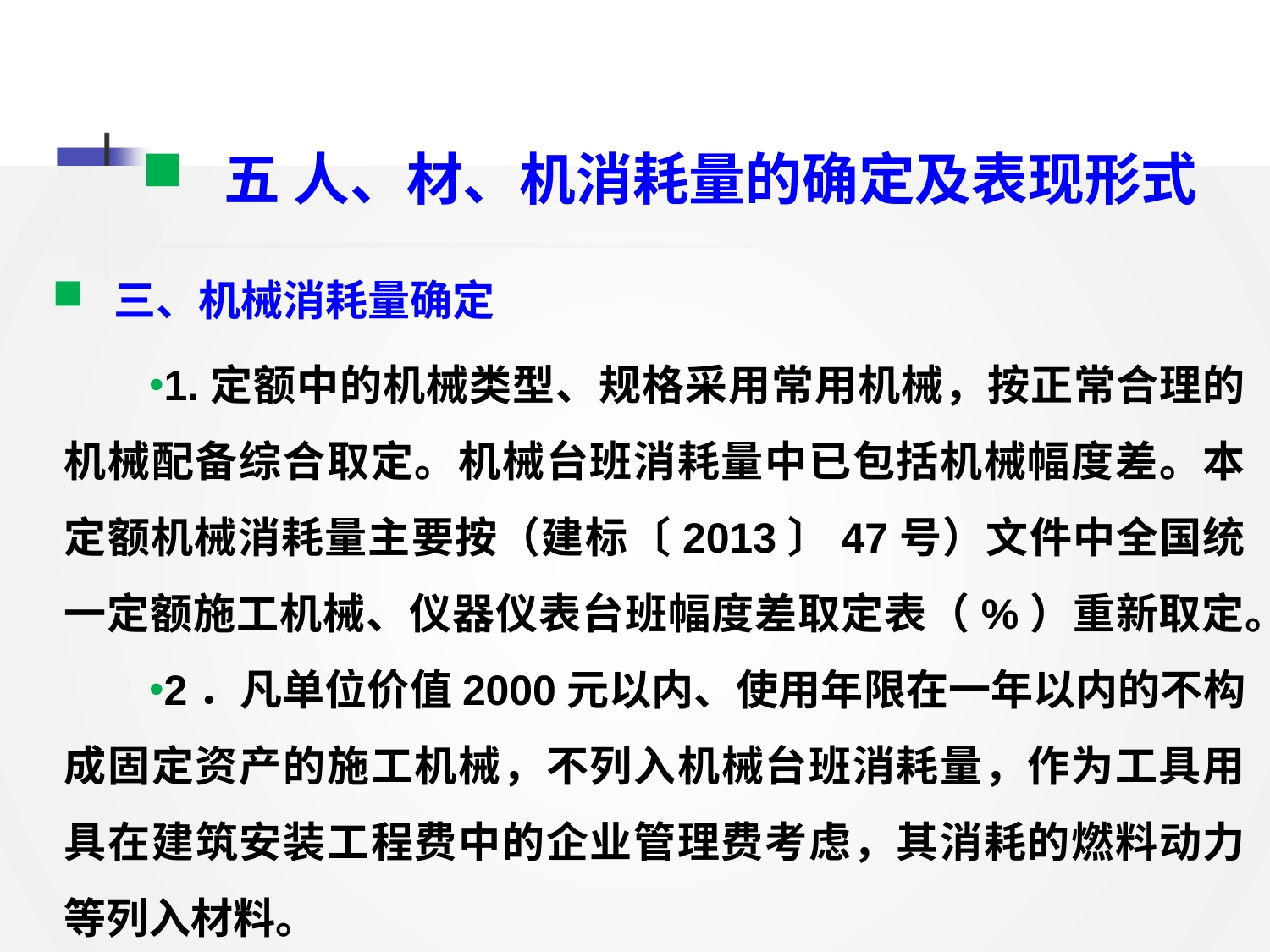

五 人、材、机消耗量的确定及表现形式
  三、机械消耗量确定
1.定额中的机械类型、规格采用常用机械，按正常合理的机械配备综合取定。机械台班消耗量中已包括机械幅度差。本定额机械消耗量主要按（建标〔2013〕47号）文件中全国统一定额施工机械、仪器仪表台班幅度差取定表（%）重新取定。
2．凡单位价值2000元以内、使用年限在一年以内的不构成固定资产的施工机械，不列入机械台班消耗量，作为工具用具在建筑安装工程费中的企业管理费考虑，其消耗的燃料动力等列入材料。